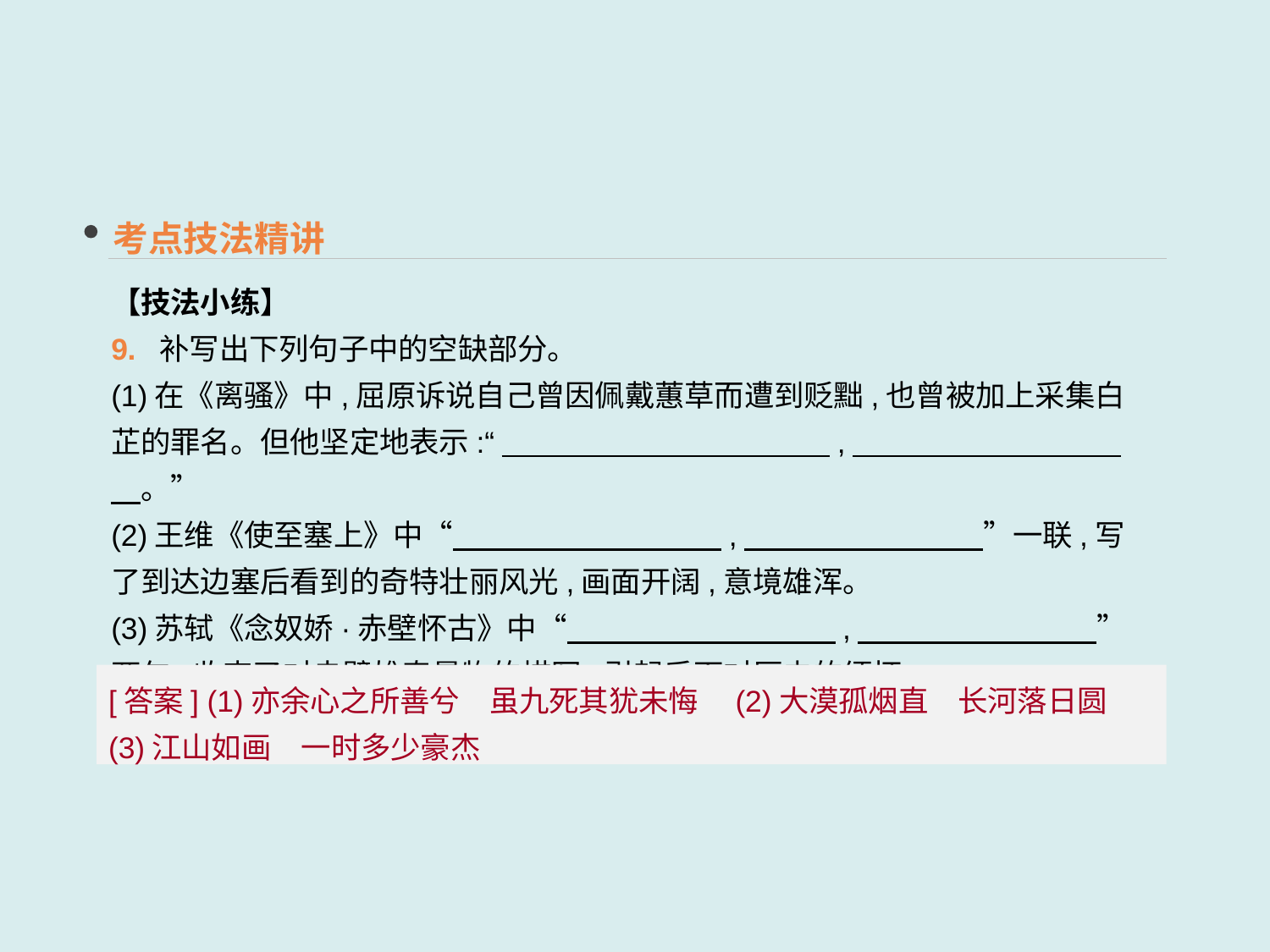

考点技法精讲

【技法小练】
9.  补写出下列句子中的空缺部分。
(1)在《离骚》中,屈原诉说自己曾因佩戴蕙草而遭到贬黜,也曾被加上采集白芷的罪名。但他坚定地表示:“　　　　　　　　　　　,　　　　　　　　　　。”
(2)王维《使至塞上》中“　　　　　　　　　,　　　　　　　　”一联,写了到达边塞后看到的奇特壮丽风光,画面开阔,意境雄浑。
(3)苏轼《念奴娇·赤壁怀古》中“　　　　　　　　　,　　　　　　　　”两句,收束了对赤壁雄奇景物的描写,引起后面对历史的缅怀。
[答案] (1)亦余心之所善兮　虽九死其犹未悔　(2)大漠孤烟直　长河落日圆
(3)江山如画　一时多少豪杰